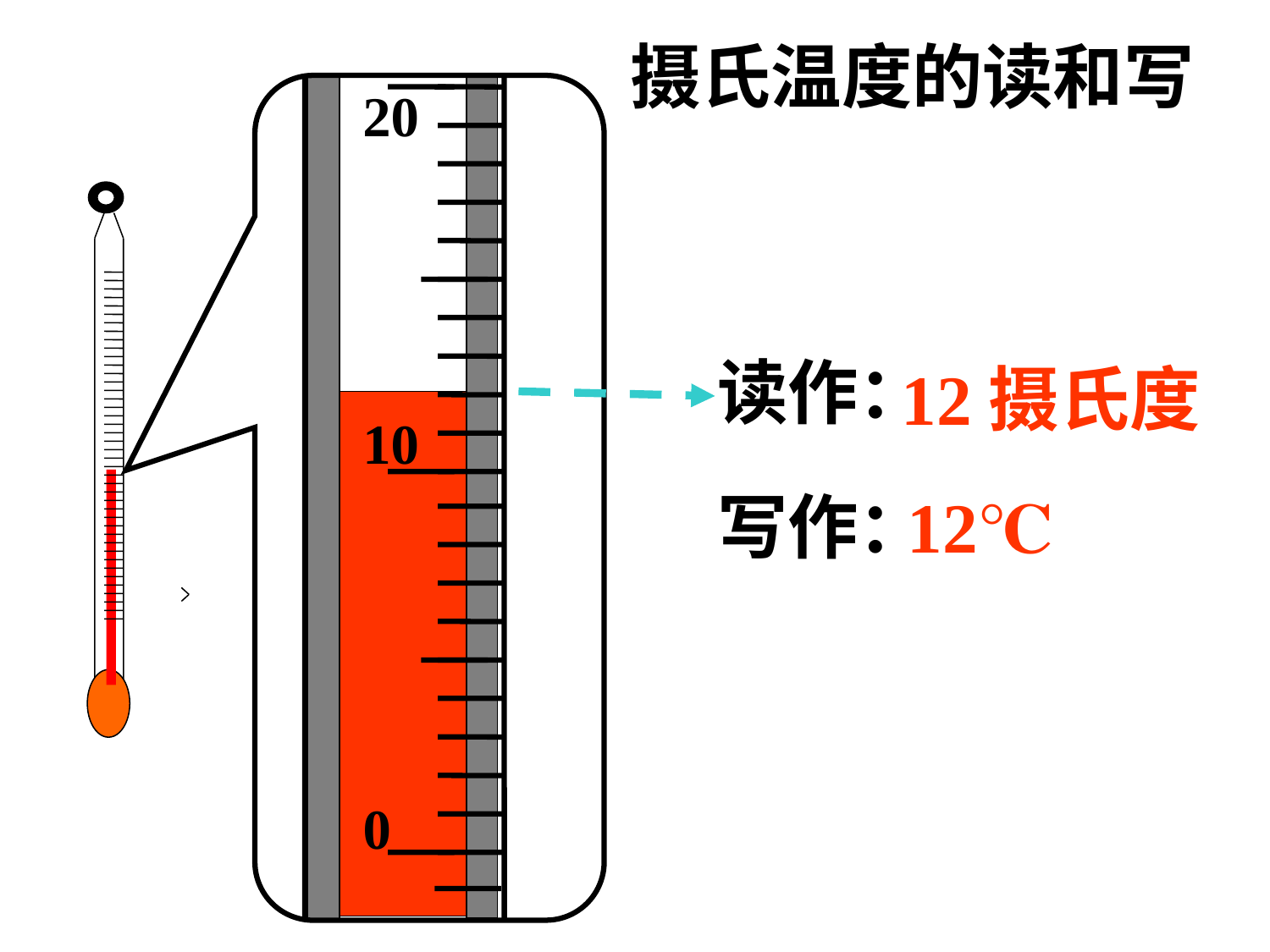

摄氏温度的读和写

20

10

0

读作：
12摄氏度

写作：
12℃